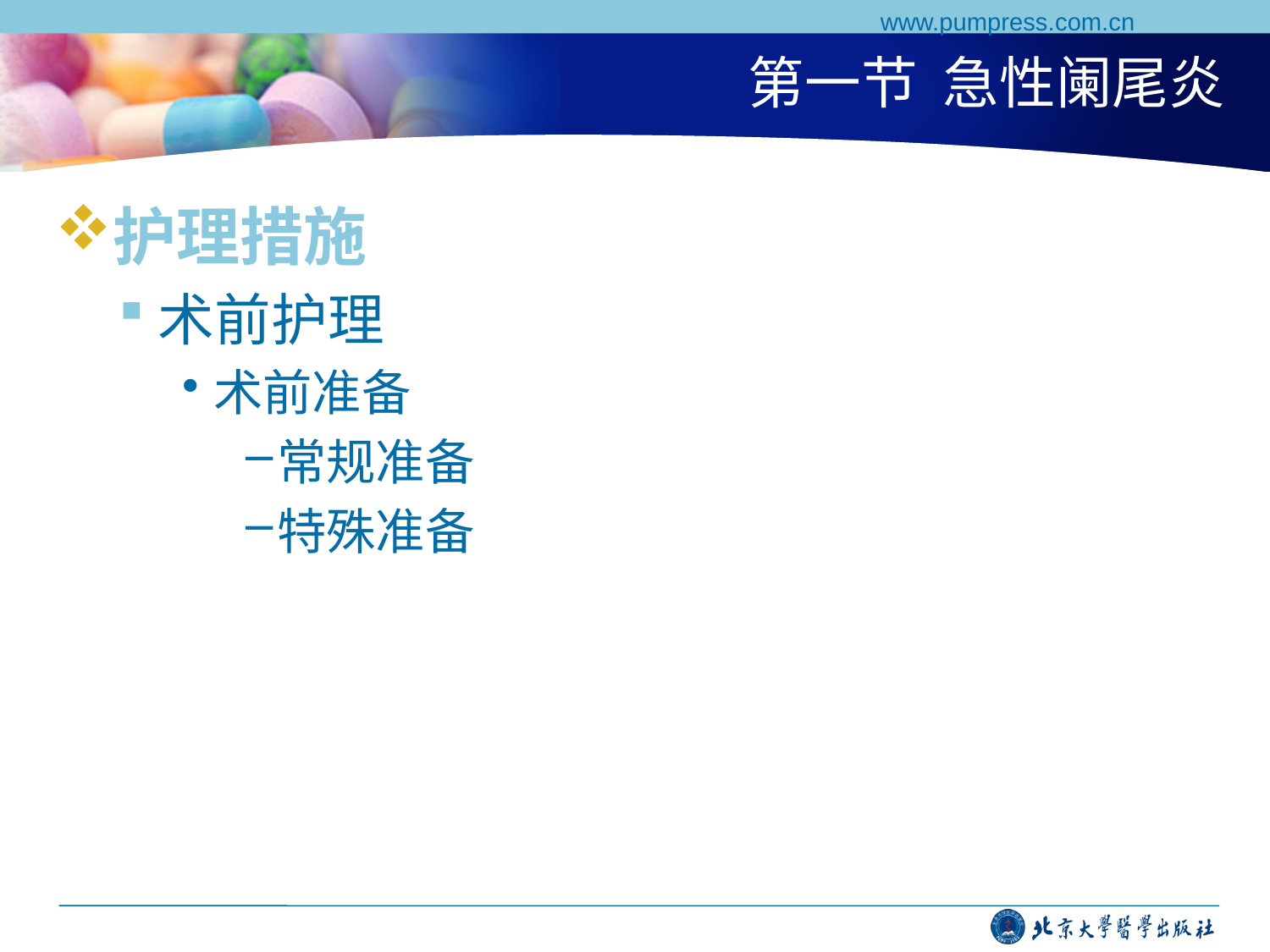

www.pumpress.com.cn
# 第一节  急性阑尾炎
护理措施
术前护理
术前准备
常规准备
特殊准备